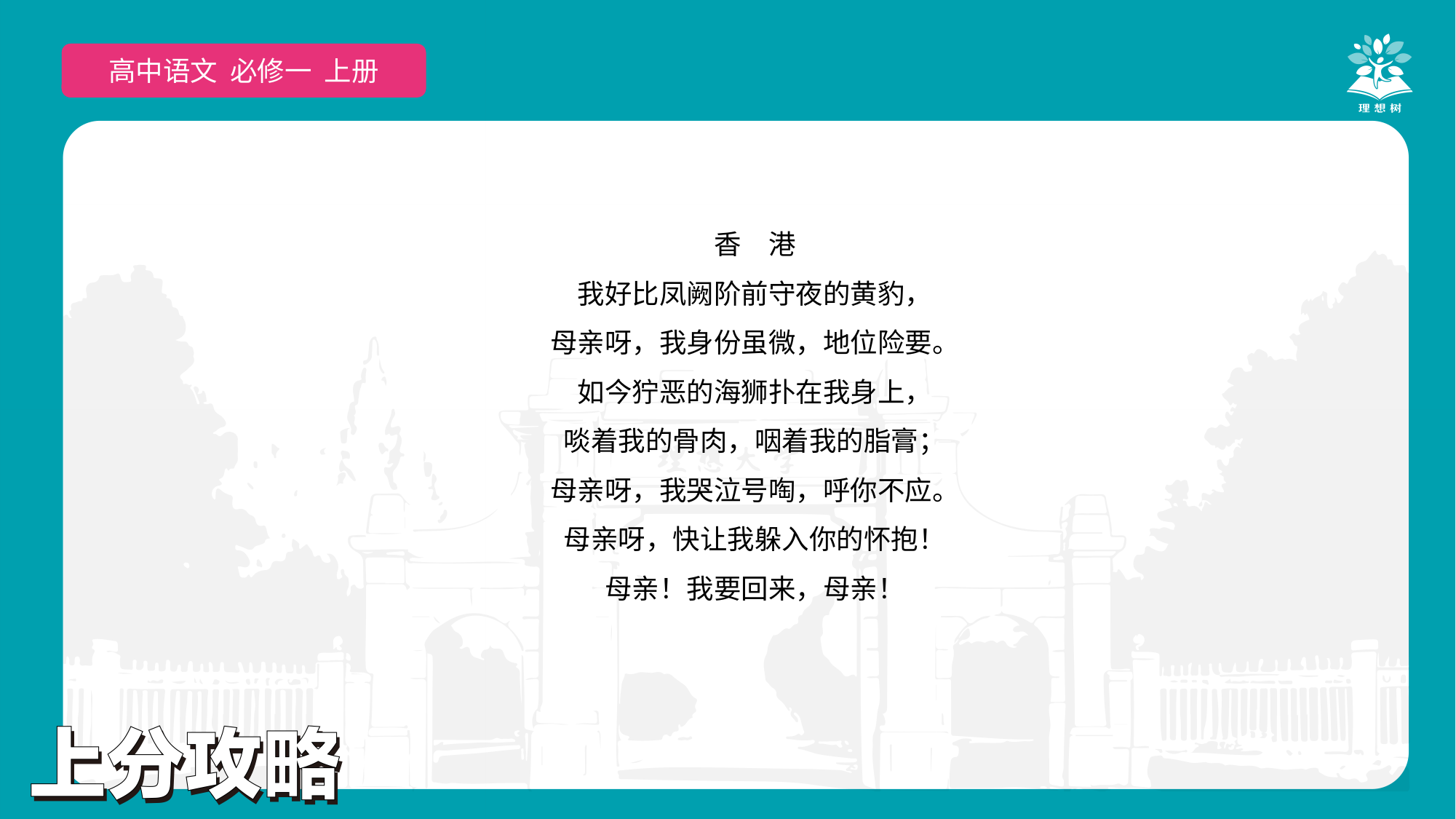

高中语文  选择性必修上
高中语文  必修一  上册
香　港
我好比凤阙阶前守夜的黄豹，
母亲呀，我身份虽微，地位险要。
如今狞恶的海狮扑在我身上，
啖着我的骨肉，咽着我的脂膏；
母亲呀，我哭泣号啕，呼你不应。
母亲呀，快让我躲入你的怀抱！
母亲！我要回来，母亲！